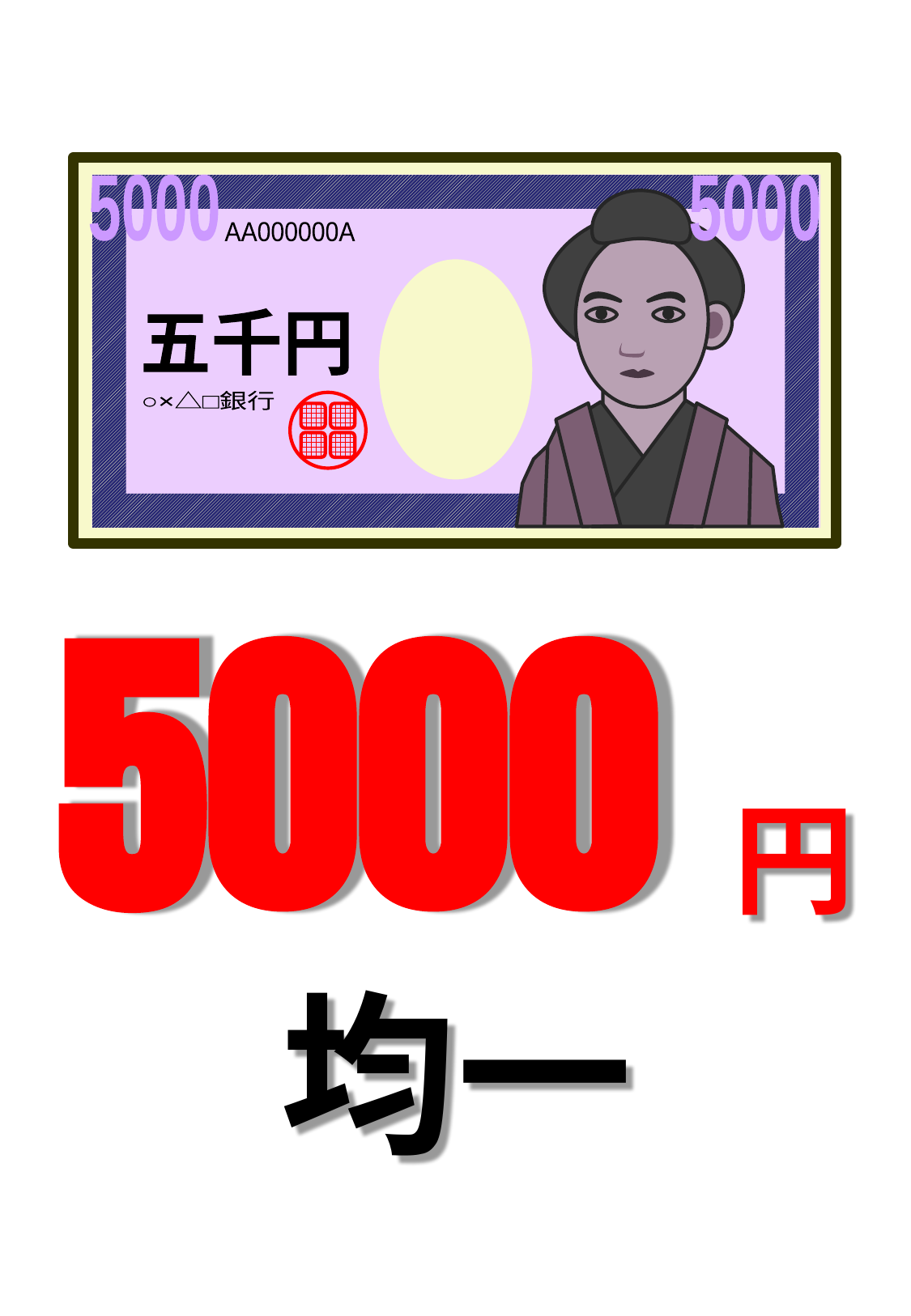

5000
5000

AA000000A

五千円
○×△□銀行

5000円
均一